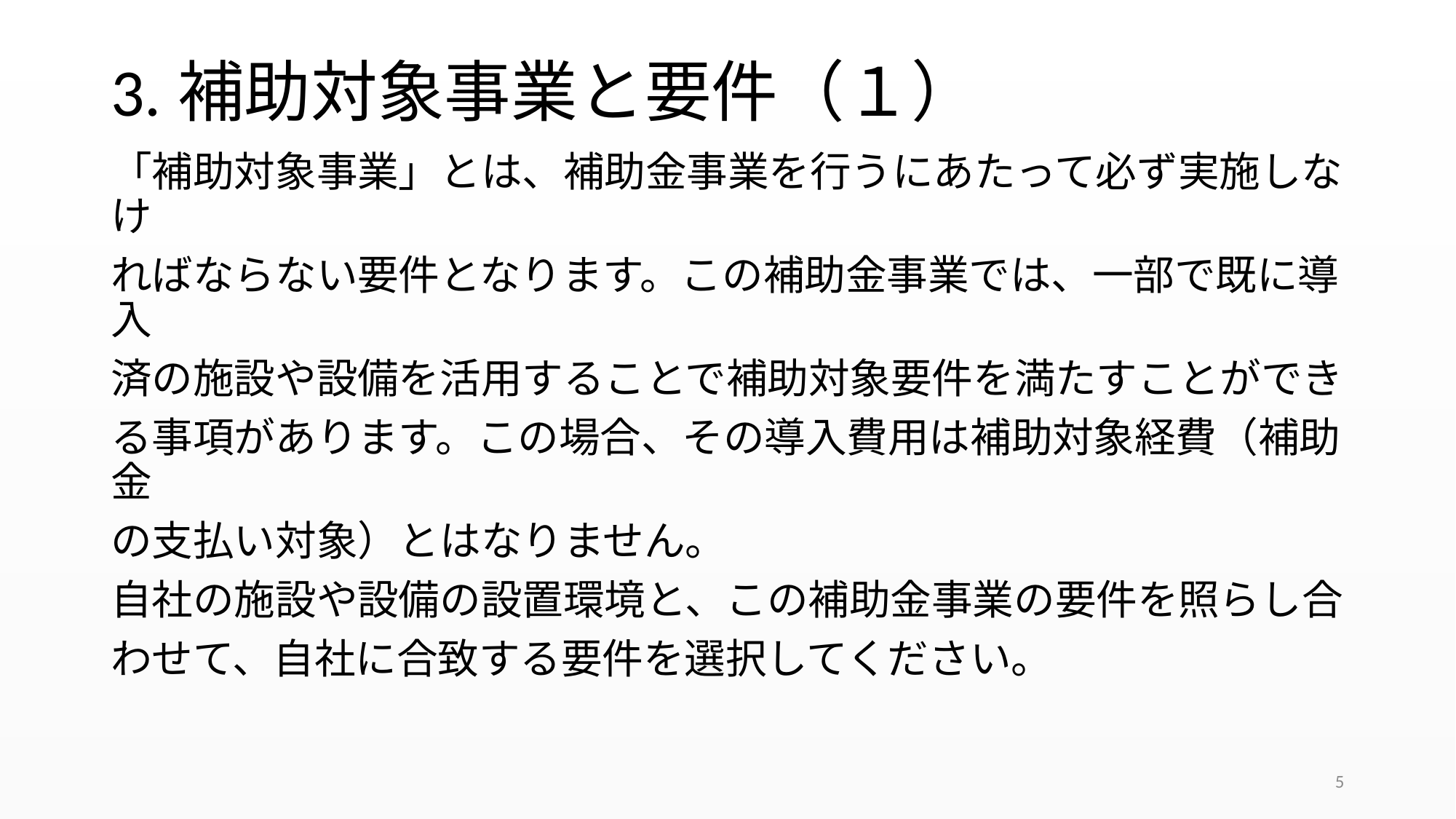

# 3.補助対象事業と要件（１）
「補助対象事業」とは、補助金事業を行うにあたって必ず実施しなけ
ればならない要件となります。この補助金事業では、一部で既に導入
済の施設や設備を活用することで補助対象要件を満たすことができ
る事項があります。この場合、その導入費用は補助対象経費（補助金
の支払い対象）とはなりません。
自社の施設や設備の設置環境と、この補助金事業の要件を照らし合
わせて、自社に合致する要件を選択してください。
5